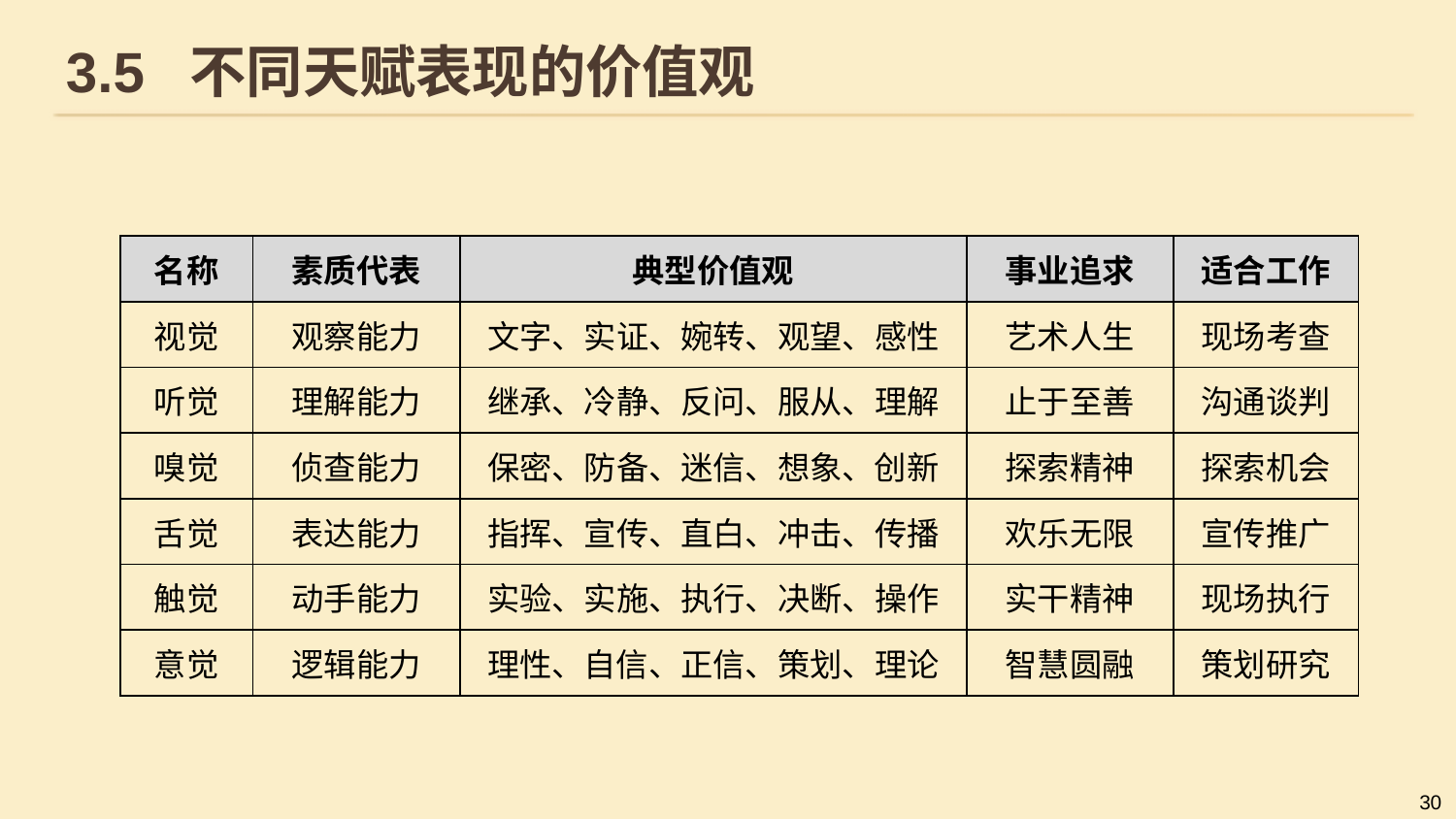

# 3.5  不同天赋表现的价值观
| 名称 | 素质代表 | 典型价值观 | 事业追求 | 适合工作 |
| --- | --- | --- | --- | --- |
| 视觉 | 观察能力 | 文字、实证、婉转、观望、感性 | 艺术人生 | 现场考查 |
| 听觉 | 理解能力 | 继承、冷静、反问、服从、理解 | 止于至善 | 沟通谈判 |
| 嗅觉 | 侦查能力 | 保密、防备、迷信、想象、创新 | 探索精神 | 探索机会 |
| 舌觉 | 表达能力 | 指挥、宣传、直白、冲击、传播 | 欢乐无限 | 宣传推广 |
| 触觉 | 动手能力 | 实验、实施、执行、决断、操作 | 实干精神 | 现场执行 |
| 意觉 | 逻辑能力 | 理性、自信、正信、策划、理论 | 智慧圆融 | 策划研究 |
30